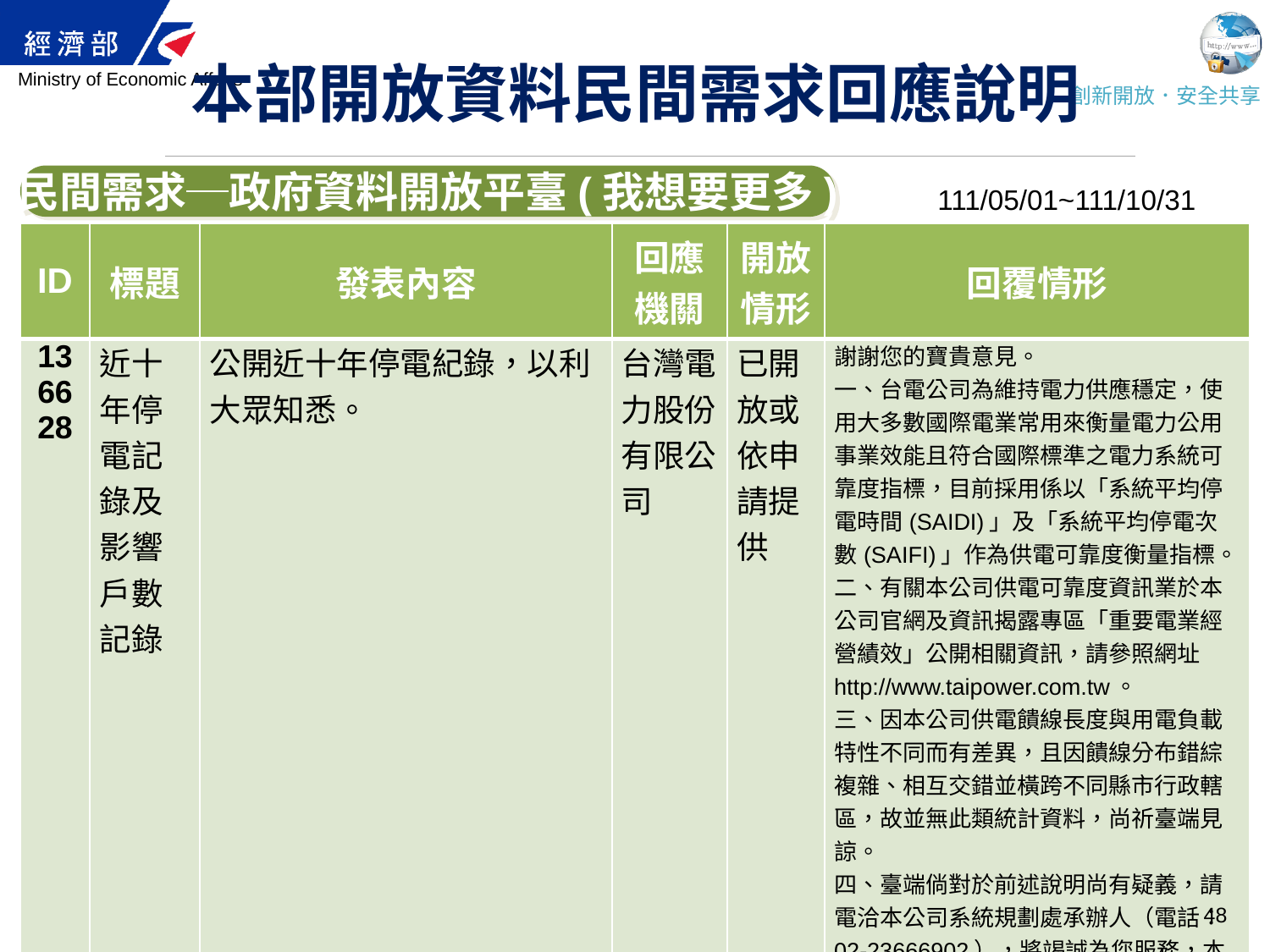

# 本部開放資料民間需求回應說明
民間需求─政府資料開放平臺(我想要更多)
111/05/01~111/10/31
| ID | 標題 | 發表內容 | 回應 機關 | 開放 情形 | 回覆情形 |
| --- | --- | --- | --- | --- | --- |
| 136628 | 近十年停電記錄及影響戶數記錄 | 公開近十年停電紀錄，以利大眾知悉。 | 台灣電力股份有限公司 | 已開放或依申請提供 | 謝謝您的寶貴意見。 一、台電公司為維持電力供應穩定，使用大多數國際電業常用來衡量電力公用事業效能且符合國際標準之電力系統可靠度指標，目前採用係以「系統平均停電時間(SAIDI)」及「系統平均停電次數(SAIFI)」作為供電可靠度衡量指標。 二、有關本公司供電可靠度資訊業於本公司官網及資訊揭露專區「重要電業經營績效」公開相關資訊，請參照網址http://www.taipower.com.tw。 三、因本公司供電饋線長度與用電負載特性不同而有差異，且因饋線分布錯綜複雜、相互交錯並橫跨不同縣市行政轄區，故並無此類統計資料，尚祈臺端見諒。 四、臺端倘對於前述說明尚有疑義，請電洽本公司系統規劃處承辦人（電話：02-23666902），將竭誠為您服務，本公司供電可靠度業務荷承臺端關注，謹致謝忱。 台灣電力公司　敬復 |
48